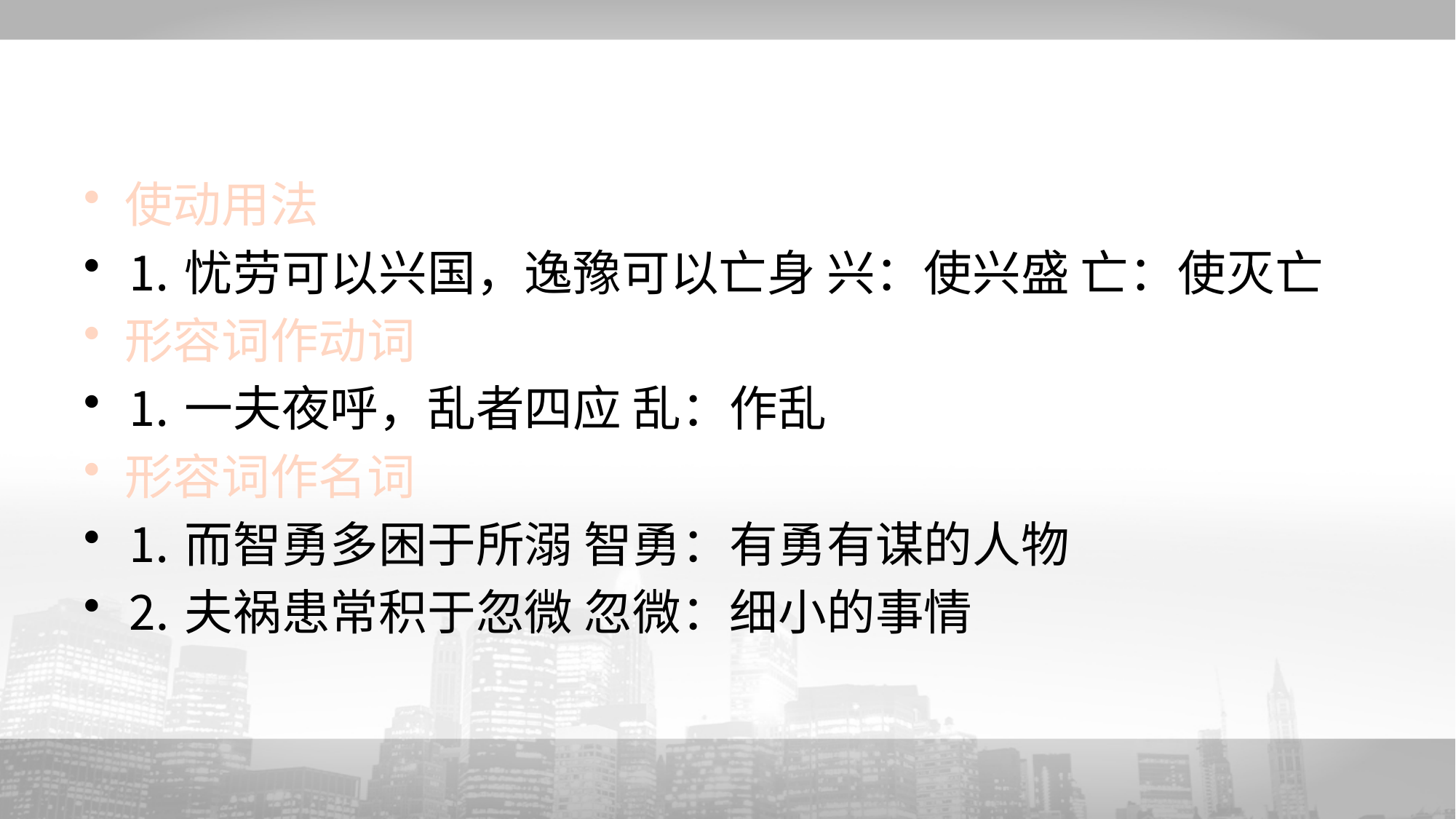

#
使动用法
⒈忧劳可以兴国，逸豫可以亡身 兴：使兴盛 亡：使灭亡
形容词作动词
⒈一夫夜呼，乱者四应 乱：作乱
形容词作名词
⒈而智勇多困于所溺 智勇：有勇有谋的人物
⒉夫祸患常积于忽微 忽微：细小的事情